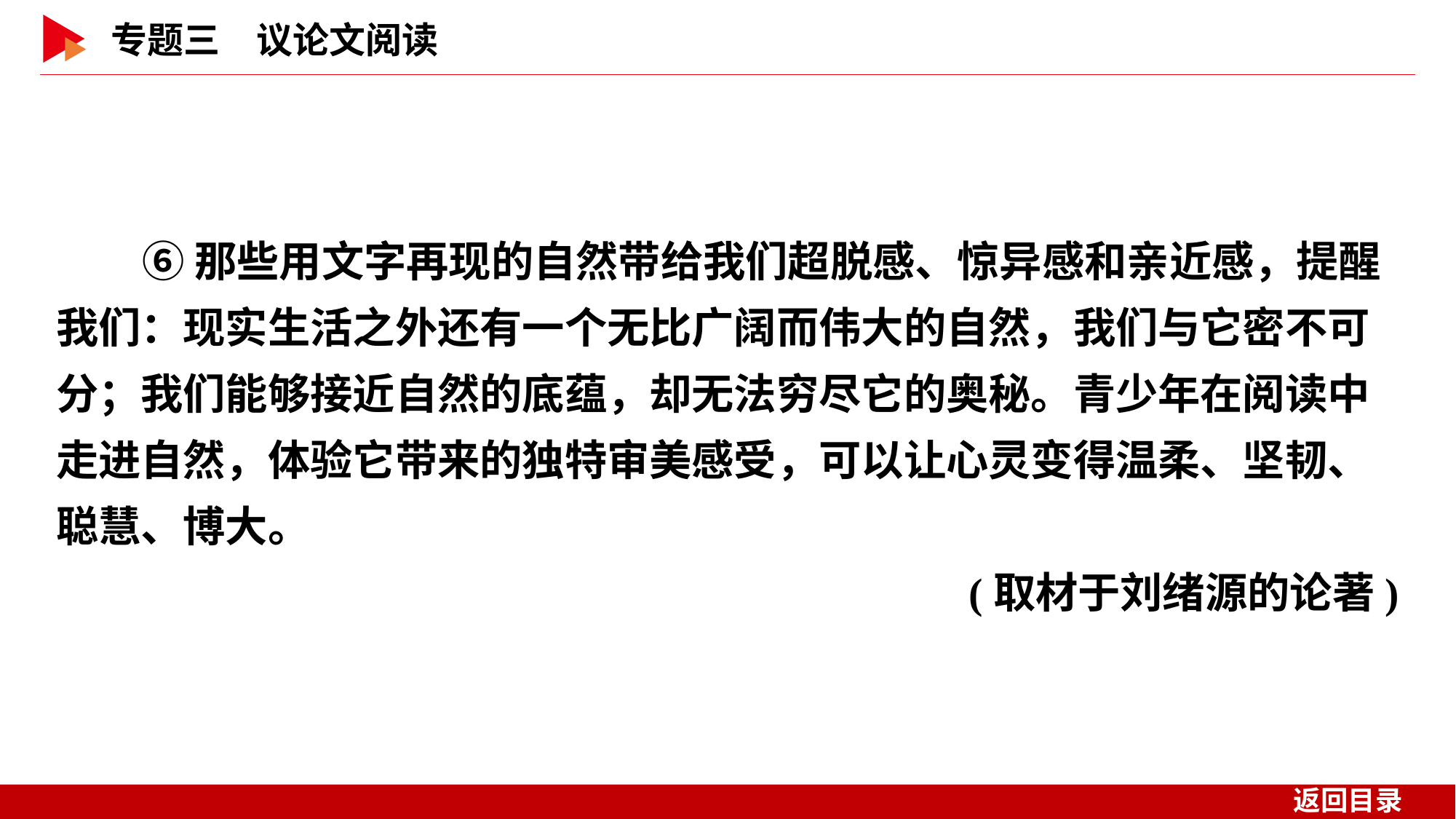

⑥那些用文字再现的自然带给我们超脱感、惊异感和亲近感，提醒我们：现实生活之外还有一个无比广阔而伟大的自然，我们与它密不可分；我们能够接近自然的底蕴，却无法穷尽它的奥秘。青少年在阅读中走进自然，体验它带来的独特审美感受，可以让心灵变得温柔、坚韧、聪慧、博大。
(取材于刘绪源的论著)